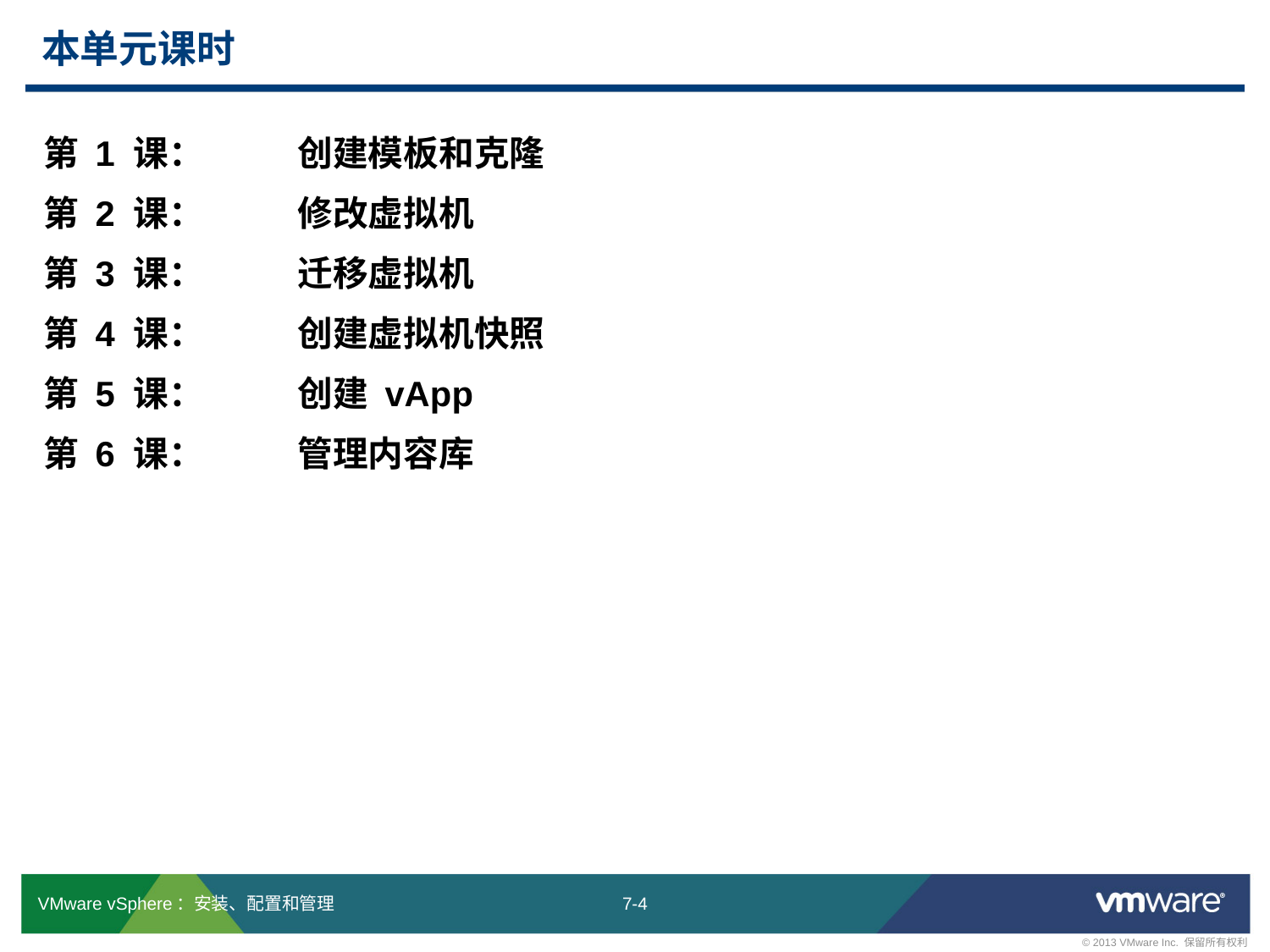

# 本单元课时
第 1 课：	创建模板和克隆
第 2 课：	修改虚拟机
第 3 课：	迁移虚拟机
第 4 课： 	创建虚拟机快照
第 5 课： 	创建 vApp
第 6 课：	管理内容库